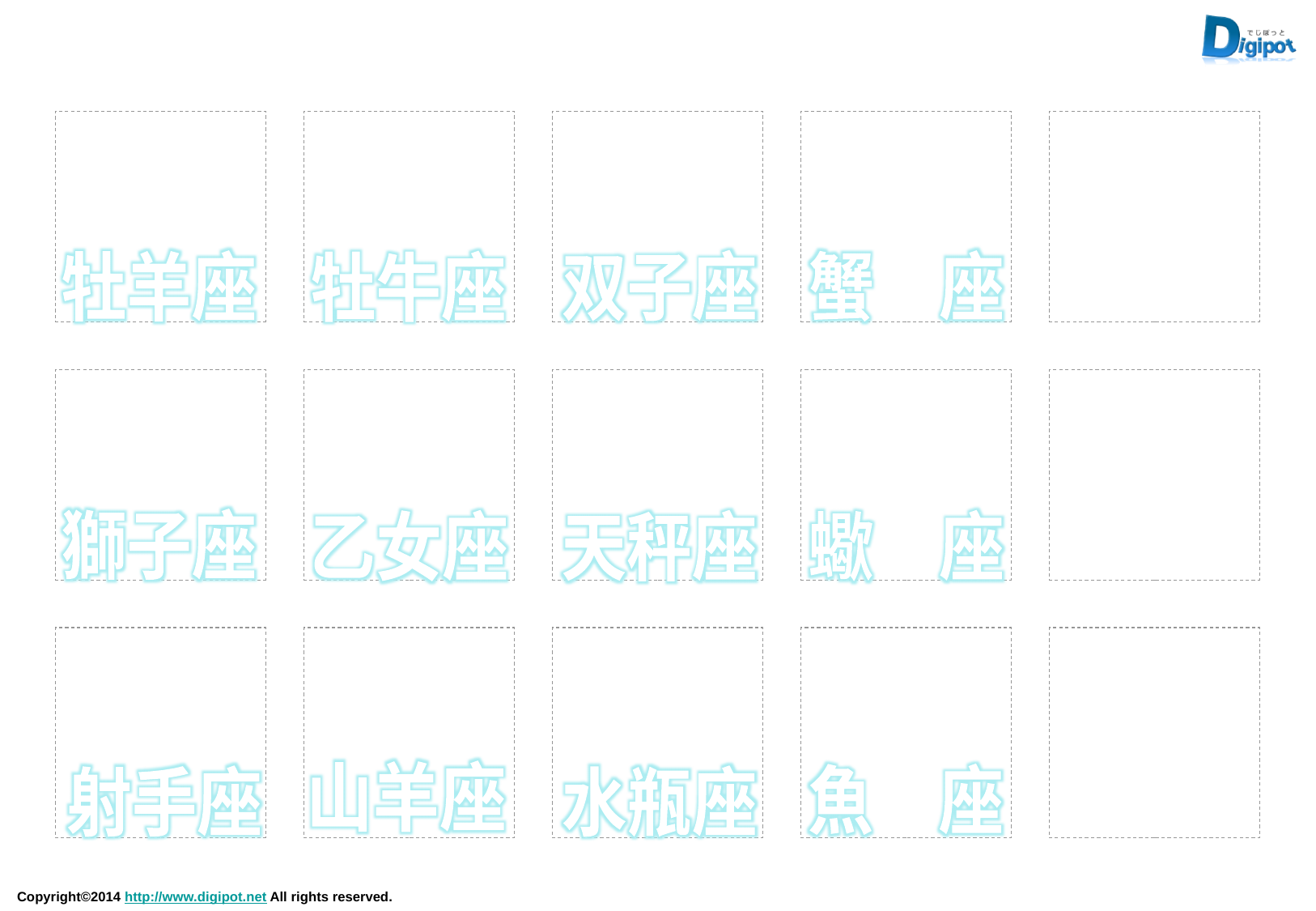

牡牛座

牡羊座

双子座

蟹　座

獅子座

乙女座

天秤座

蠍　座

魚　座

山羊座

水瓶座

射手座